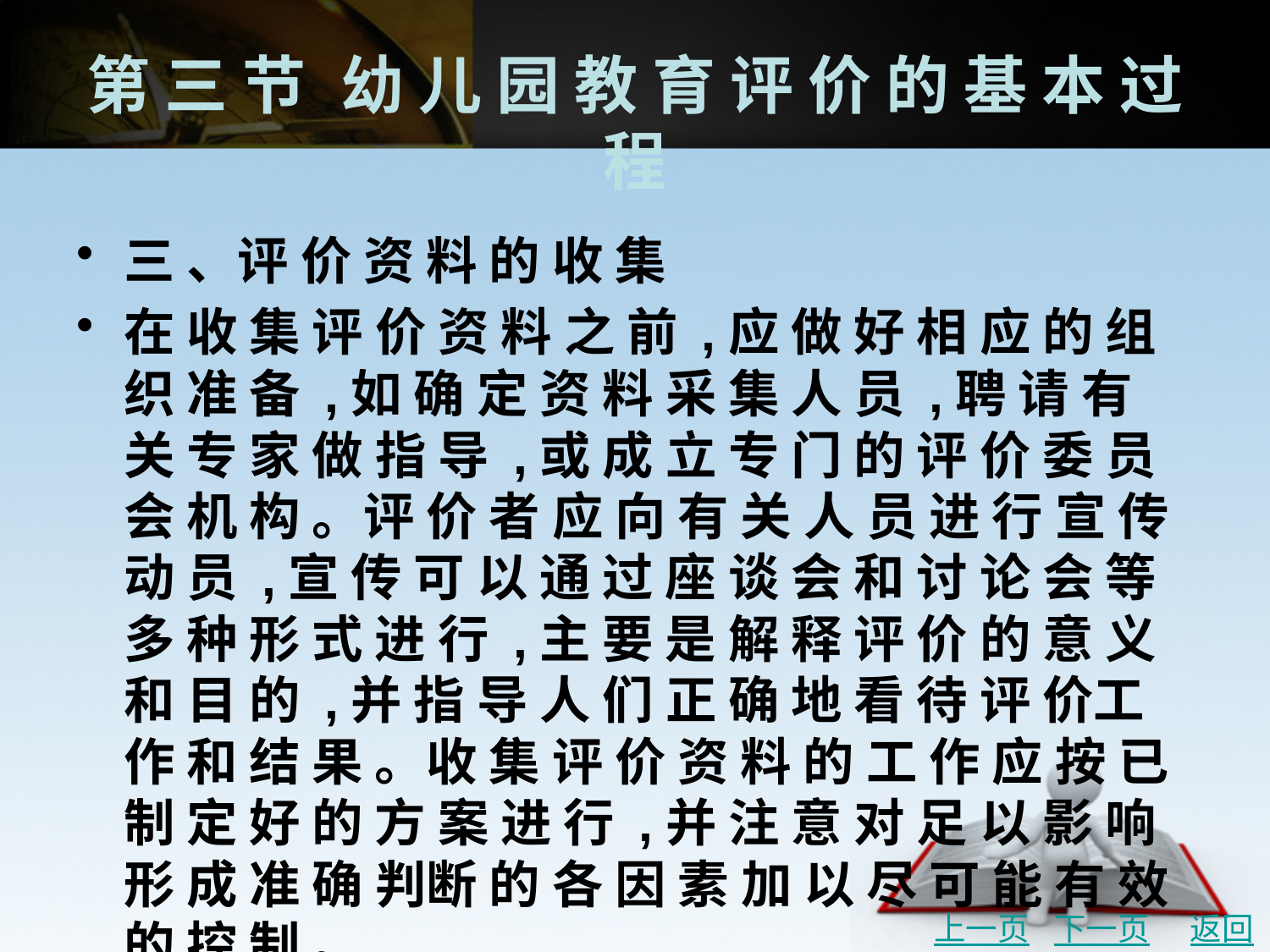

# 第 三 节	幼 儿 园 教 育 评 价 的 基 本 过 程
三 、评 价 资 料 的 收 集
在 收 集 评 价 资 料 之 前 ,应 做 好 相 应 的 组 织 准 备 ,如 确 定 资 料 采 集 人 员 ,聘 请 有 关 专 家 做 指 导 ,或 成 立 专 门 的 评 价 委 员 会 机 构 。评 价 者 应 向 有 关 人 员 进 行 宣 传 动 员 ,宣 传 可 以 通 过 座 谈 会 和 讨 论 会 等 多 种 形 式 进 行 ,主 要 是 解 释 评 价 的 意 义 和 目 的 ,并 指 导 人 们 正 确 地 看 待 评 价工 作 和 结 果 。收 集 评 价 资 料 的 工 作 应 按 已 制 定 好 的 方 案 进 行 ,并 注 意 对 足 以 影 响 形 成 准 确 判断 的 各 因 素 加 以 尽 可 能 有 效 的 控 制 。
评 价 工 作 需 对 各 项 指 标 进 行 科 学 而 简 便 的 评 分 ,一 般 应 严 格 按 照 方 案 中 规 定 的 评 价 方 式 和 要 求 ,对 照 标 准 谨 慎 地 执 行 评 定 或 评 分 。在 获 得 评 价 资 料 之 后 ,应 迅 速 而 准 确 地 汇 总 与 整理 资 料 以 便 及 时 分 析 和 处 理 评 价 结 果 ,汇 总 材 料 应 按 材 料 项 目 分 类 归 档 。

上一页
下一页
返回